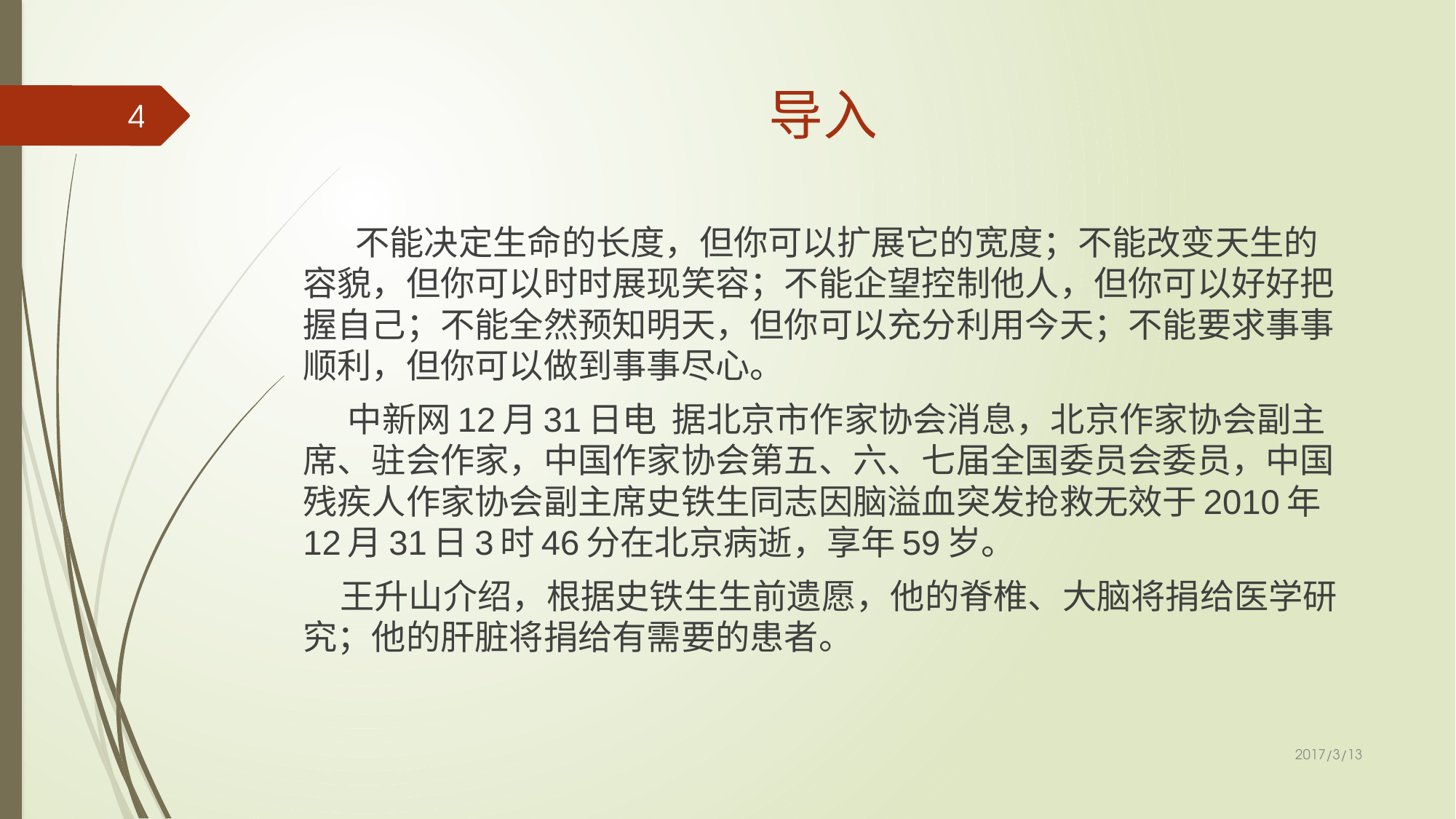

# 导入
4
      不能决定生命的长度，但你可以扩展它的宽度；不能改变天生的容貌，但你可以时时展现笑容；不能企望控制他人，但你可以好好把握自己；不能全然预知明天，但你可以充分利用今天；不能要求事事顺利，但你可以做到事事尽心。
     中新网12月31日电  据北京市作家协会消息，北京作家协会副主席、驻会作家，中国作家协会第五、六、七届全国委员会委员，中国残疾人作家协会副主席史铁生同志因脑溢血突发抢救无效于2010年12月31日3时46分在北京病逝，享年59岁。
    王升山介绍，根据史铁生生前遗愿，他的脊椎、大脑将捐给医学研究；他的肝脏将捐给有需要的患者。

2017/3/13